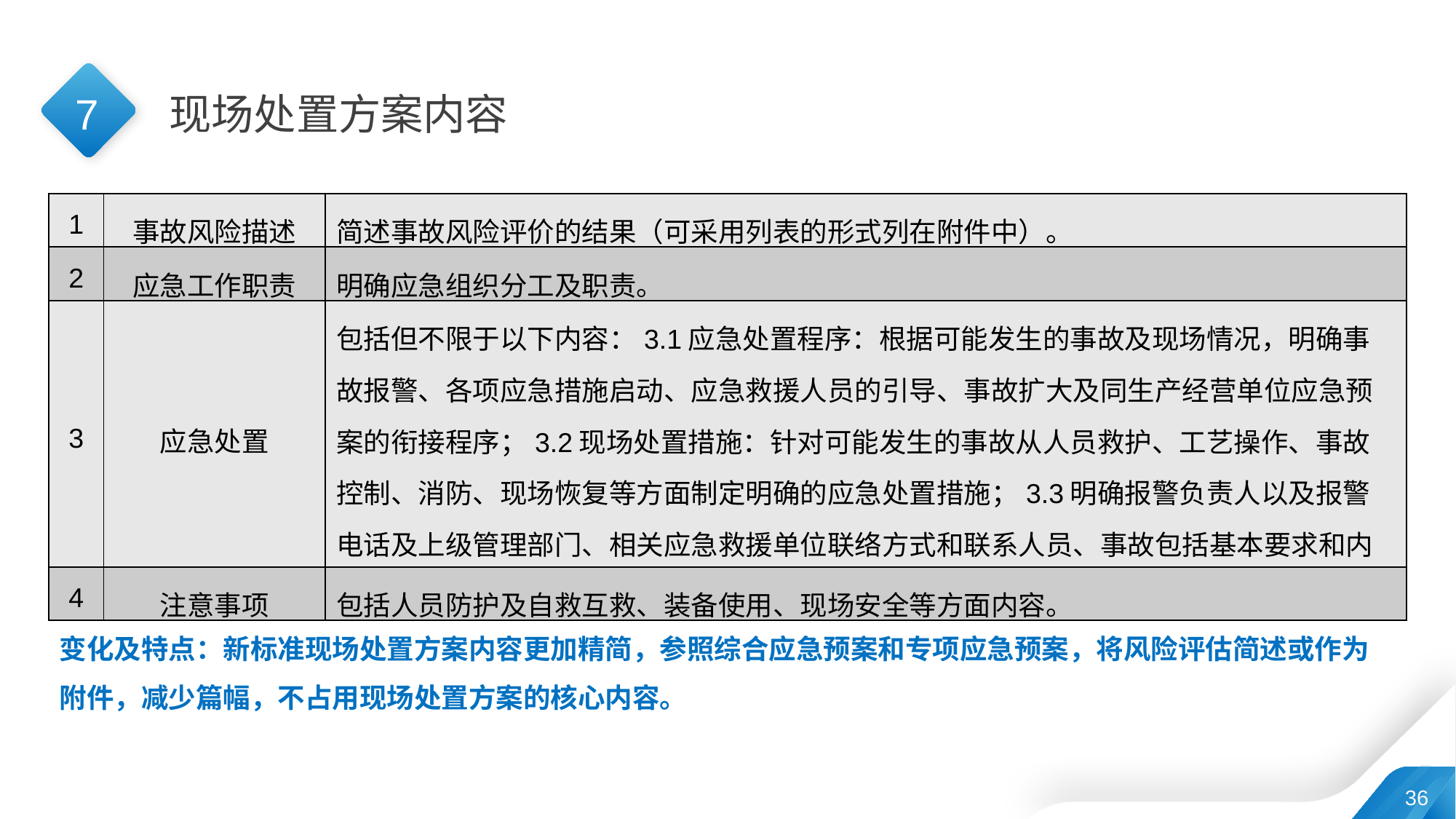

7
现场处置方案内容
| 1 | 事故风险描述 | 简述事故风险评价的结果（可采用列表的形式列在附件中）。 |
| --- | --- | --- |
| 2 | 应急工作职责 | 明确应急组织分工及职责。 |
| 3 | 应急处置 | 包括但不限于以下内容：3.1应急处置程序：根据可能发生的事故及现场情况，明确事故报警、各项应急措施启动、应急救援人员的引导、事故扩大及同生产经营单位应急预案的衔接程序；3.2现场处置措施：针对可能发生的事故从人员救护、工艺操作、事故控制、消防、现场恢复等方面制定明确的应急处置措施；3.3明确报警负责人以及报警电话及上级管理部门、相关应急救援单位联络方式和联系人员、事故包括基本要求和内容。 |
| 4 | 注意事项 | 包括人员防护及自救互救、装备使用、现场安全等方面内容。 |
变化及特点：新标准现场处置方案内容更加精简，参照综合应急预案和专项应急预案，将风险评估简述或作为附件，减少篇幅，不占用现场处置方案的核心内容。